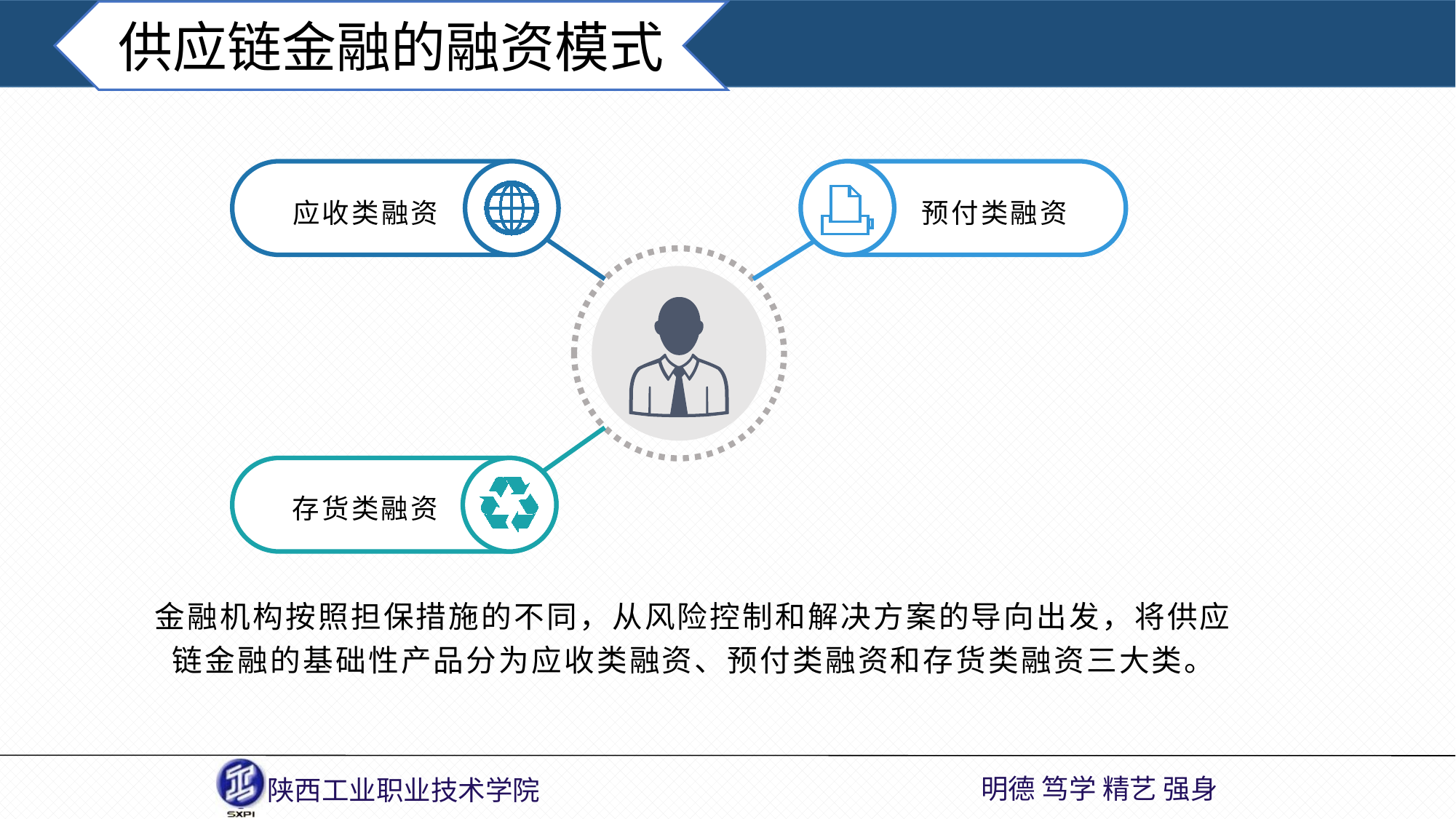

供应链金融的融资模式

应收类融资
预付类融资

存货类融资

金融机构按照担保措施的不同，从风险控制和解决方案的导向出发，将供应链金融的基础性产品分为应收类融资、预付类融资和存货类融资三大类。